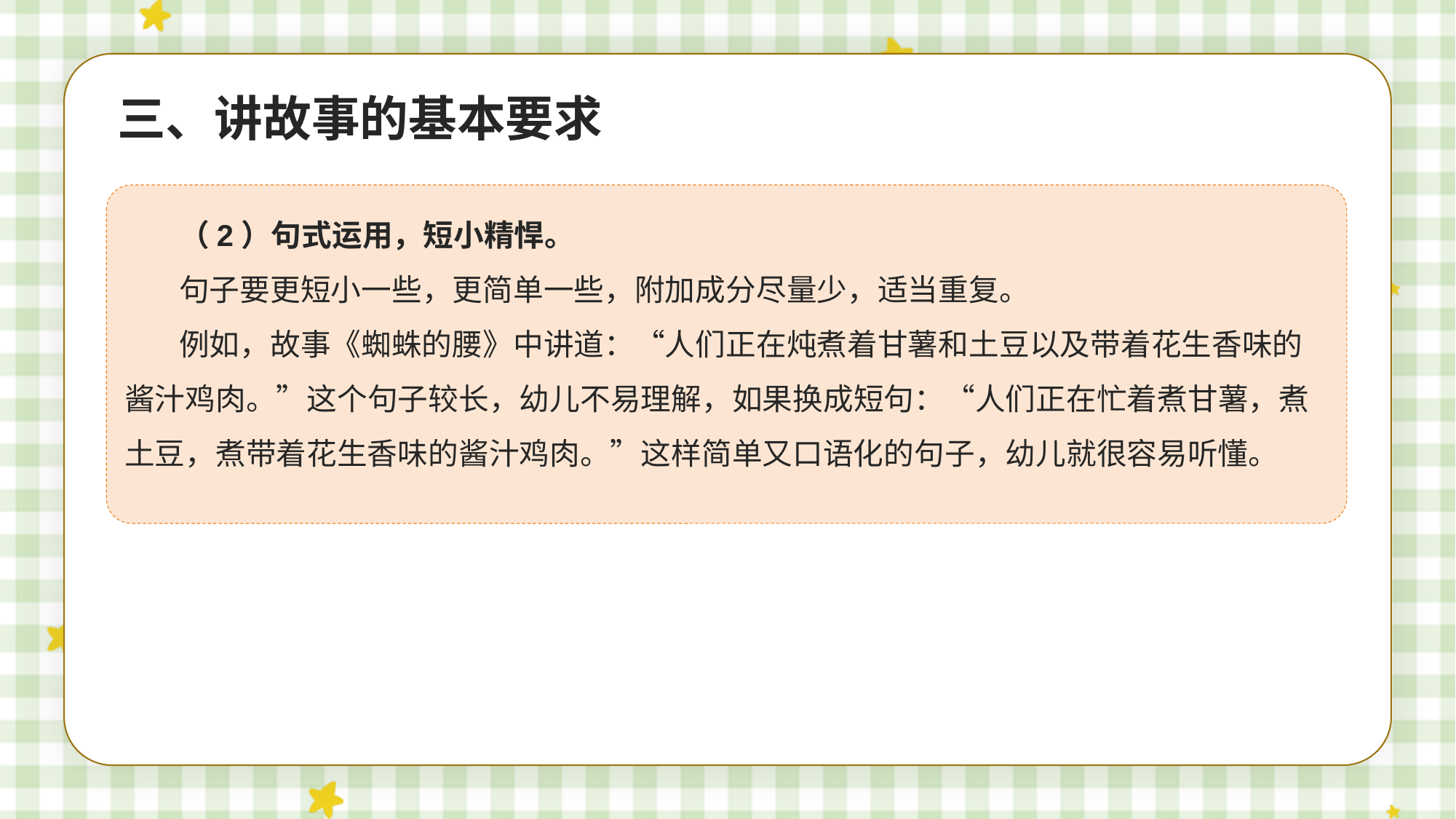

三、讲故事的基本要求
（2）句式运用，短小精悍。
句子要更短小一些，更简单一些，附加成分尽量少，适当重复。
例如，故事《蜘蛛的腰》中讲道：“人们正在炖煮着甘薯和土豆以及带着花生香味的酱汁鸡肉。”这个句子较长，幼儿不易理解，如果换成短句：“人们正在忙着煮甘薯，煮土豆，煮带着花生香味的酱汁鸡肉。”这样简单又口语化的句子，幼儿就很容易听懂。